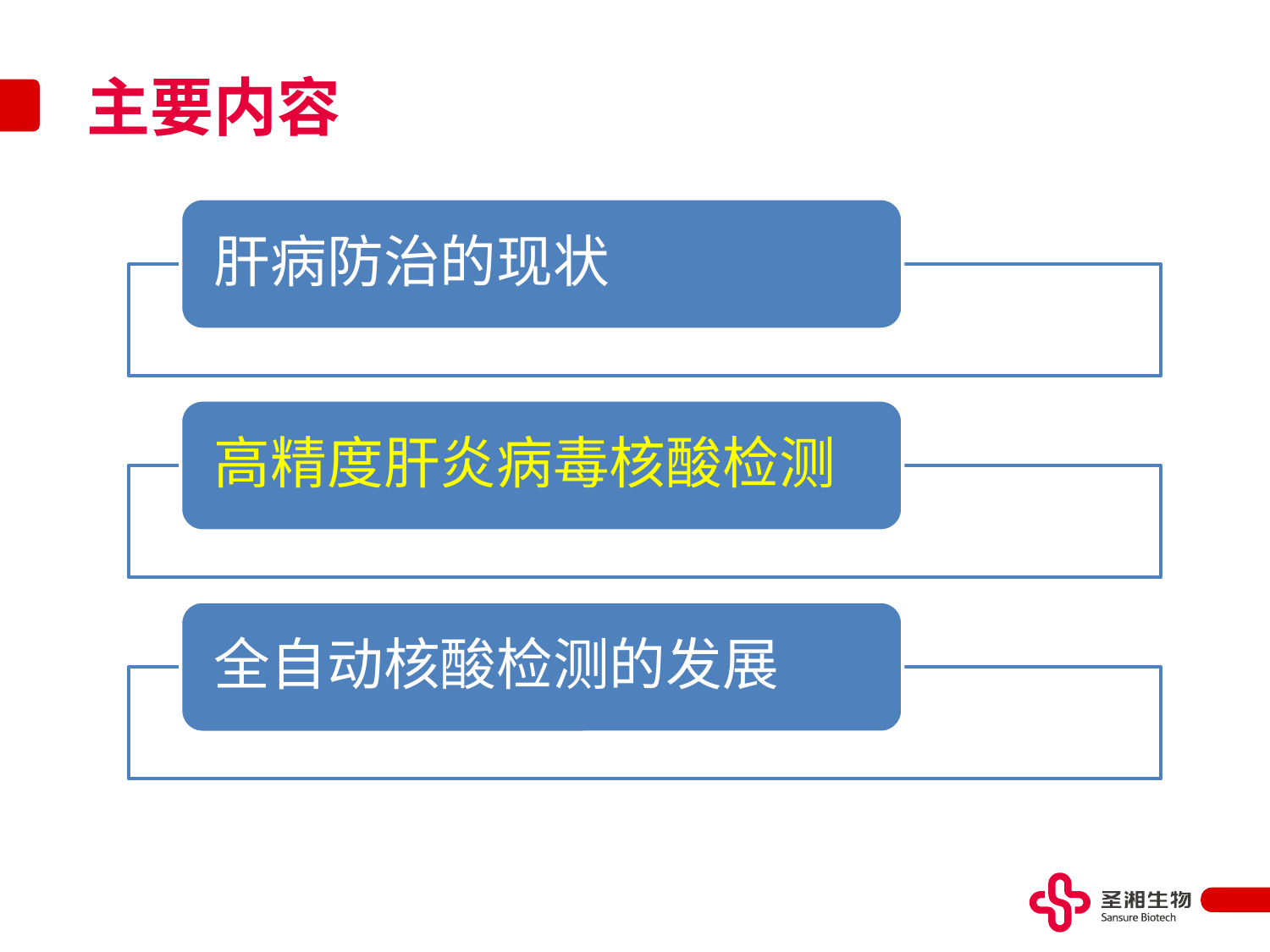

# 主要内容
肝病防治的现状
高精度肝炎病毒核酸检测
全自动核酸检测的发展